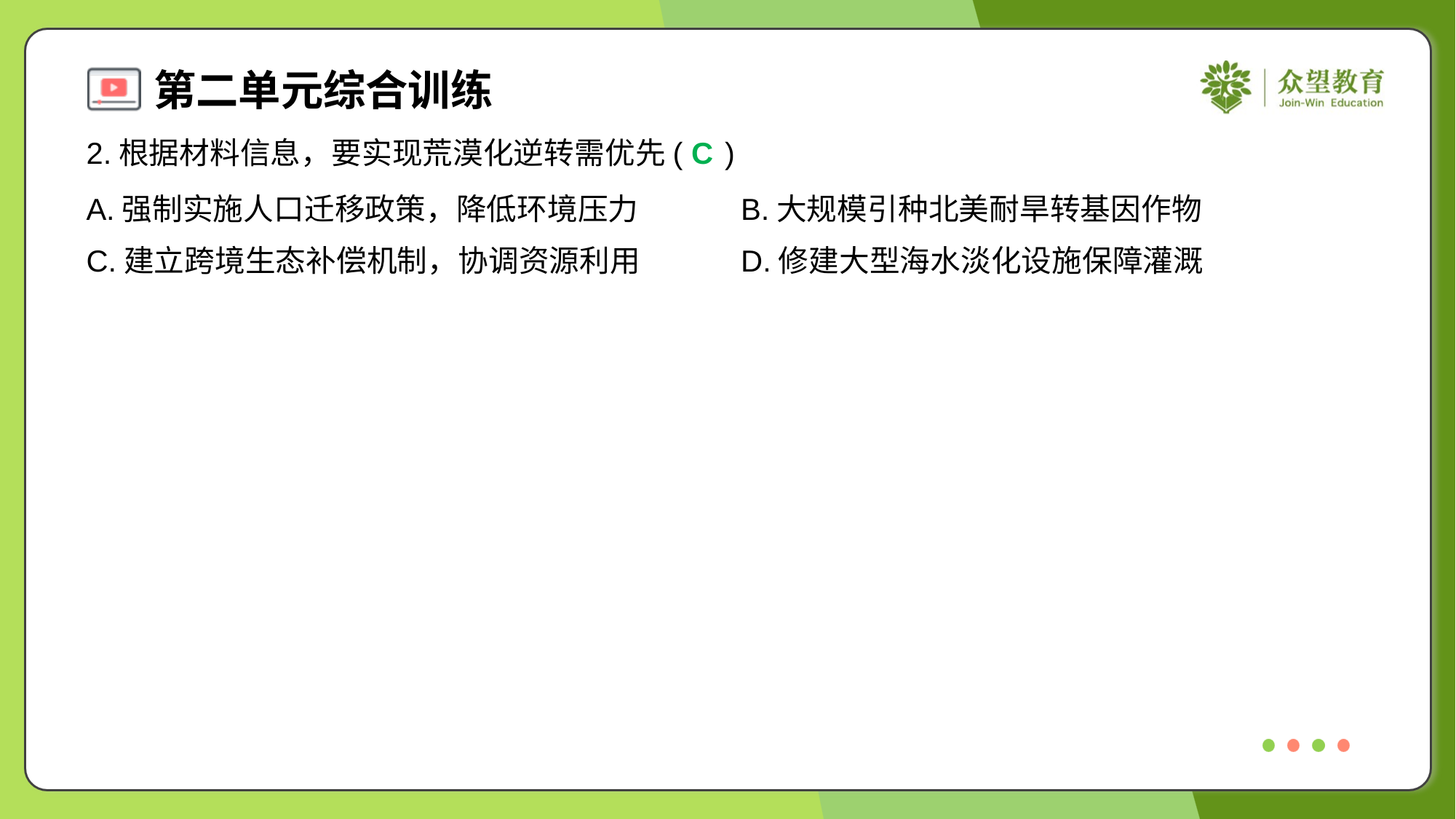

2.根据材料信息，要实现荒漠化逆转需优先(     )
C
A.强制实施人口迁移政策，降低环境压力	B.大规模引种北美耐旱转基因作物
C.建立跨境生态补偿机制，协调资源利用	D.修建大型海水淡化设施保障灌溉